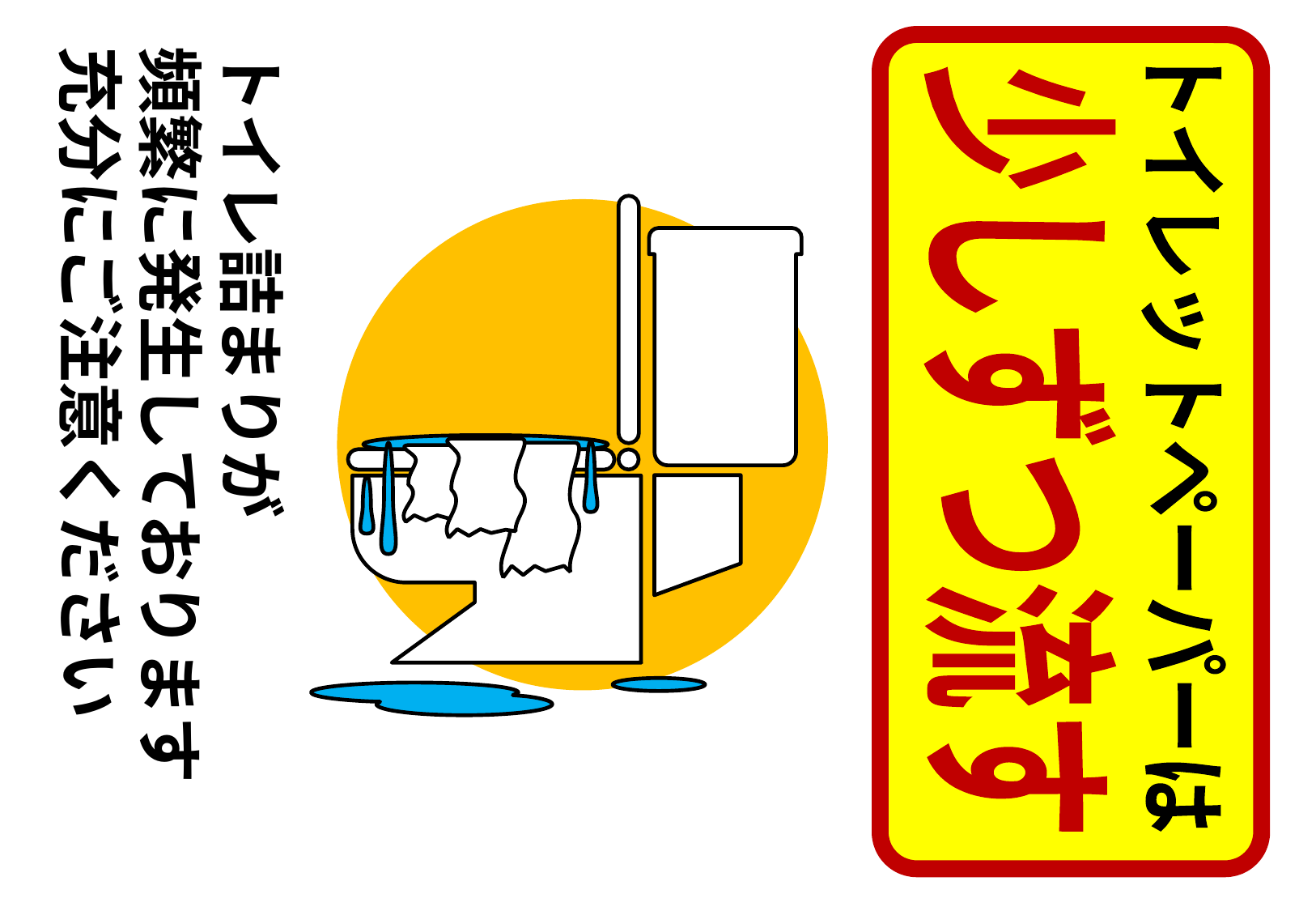

トイレ詰まりが
頻繁に発生しております
充分にご注意ください

少しずつ流す
トイレットペーパーは